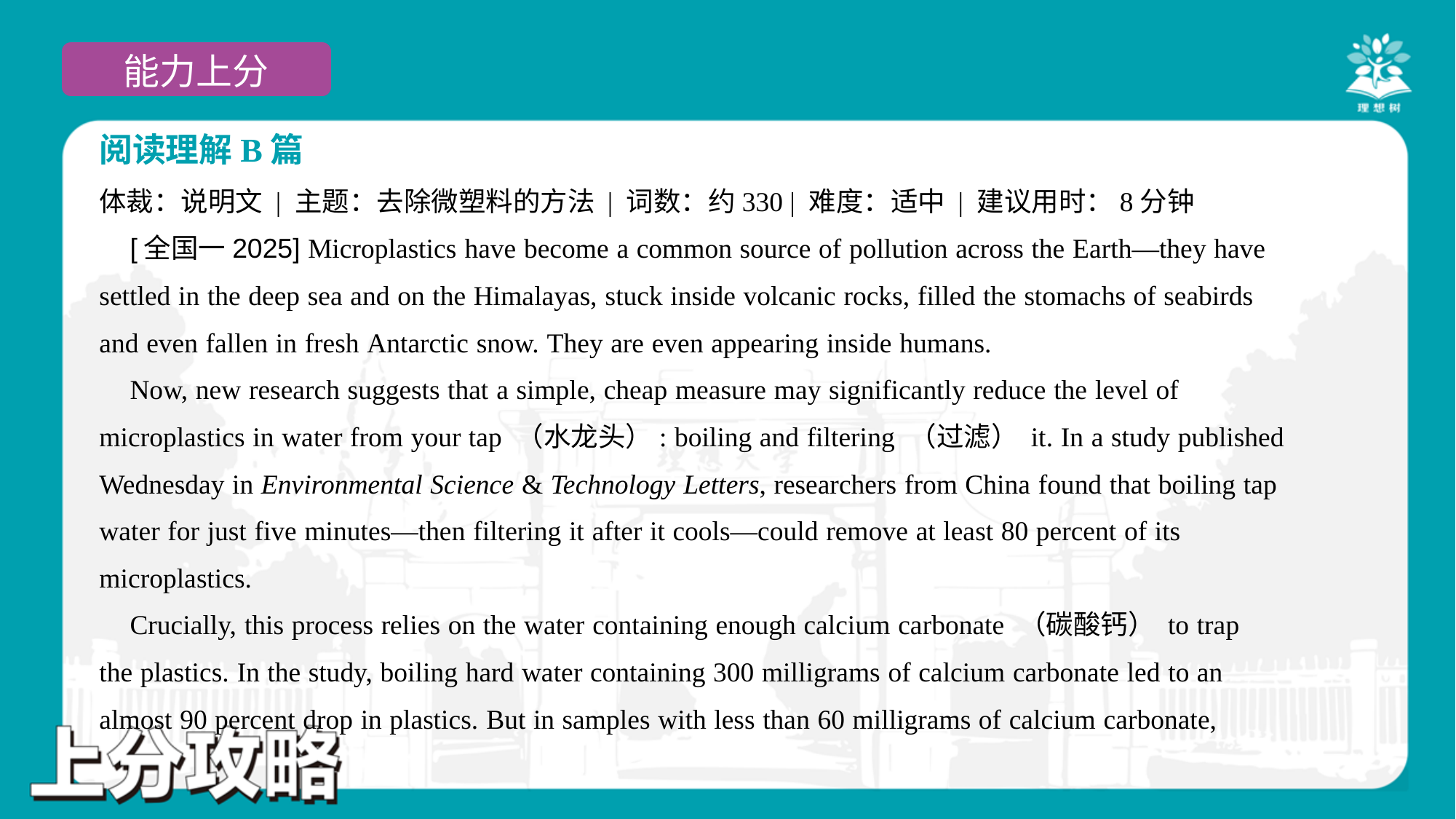

阅读理解B篇
体裁：说明文 | 主题：去除微塑料的方法 | 词数：约330 | 难度：适中 | 建议用时：8分钟
    [全国一2025] Microplastics have become a common source of pollution across the Earth—they have
settled in the deep sea and on the Himalayas, stuck inside volcanic rocks, filled the stomachs of seabirds
and even fallen in fresh Antarctic snow. They are even appearing inside humans.
    Now, new research suggests that a simple, cheap measure may significantly reduce the level of
microplastics in water from your tap （水龙头）: boiling and filtering （过滤） it. In a study published
Wednesday in Environmental Science & Technology Letters, researchers from China found that boiling tap
water for just five minutes—then filtering it after it cools—could remove at least 80 percent of its
microplastics.
    Crucially, this process relies on the water containing enough calcium carbonate （碳酸钙） to trap
the plastics. In the study, boiling hard water containing 300 milligrams of calcium carbonate led to an
almost 90 percent drop in plastics. But in samples with less than 60 milligrams of calcium carbonate,